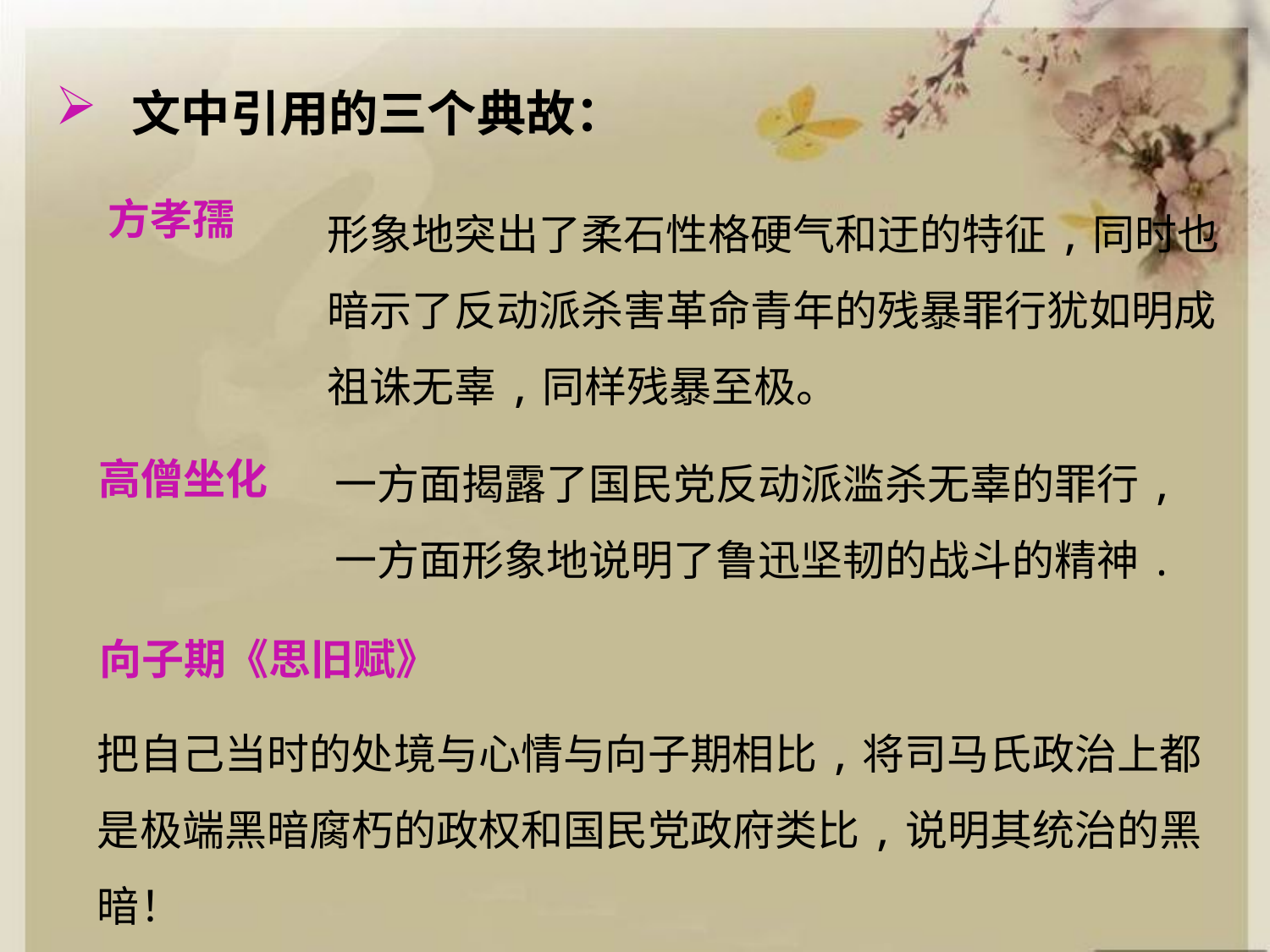

文中引用的三个典故：
形象地突出了柔石性格硬气和迂的特征,同时也暗示了反动派杀害革命青年的残暴罪行犹如明成祖诛无辜,同样残暴至极。
方孝孺
一方面揭露了国民党反动派滥杀无辜的罪行,
一方面形象地说明了鲁迅坚韧的战斗的精神.
高僧坐化
向子期《思旧赋》
把自己当时的处境与心情与向子期相比,将司马氏政治上都是极端黑暗腐朽的政权和国民党政府类比,说明其统治的黑暗！